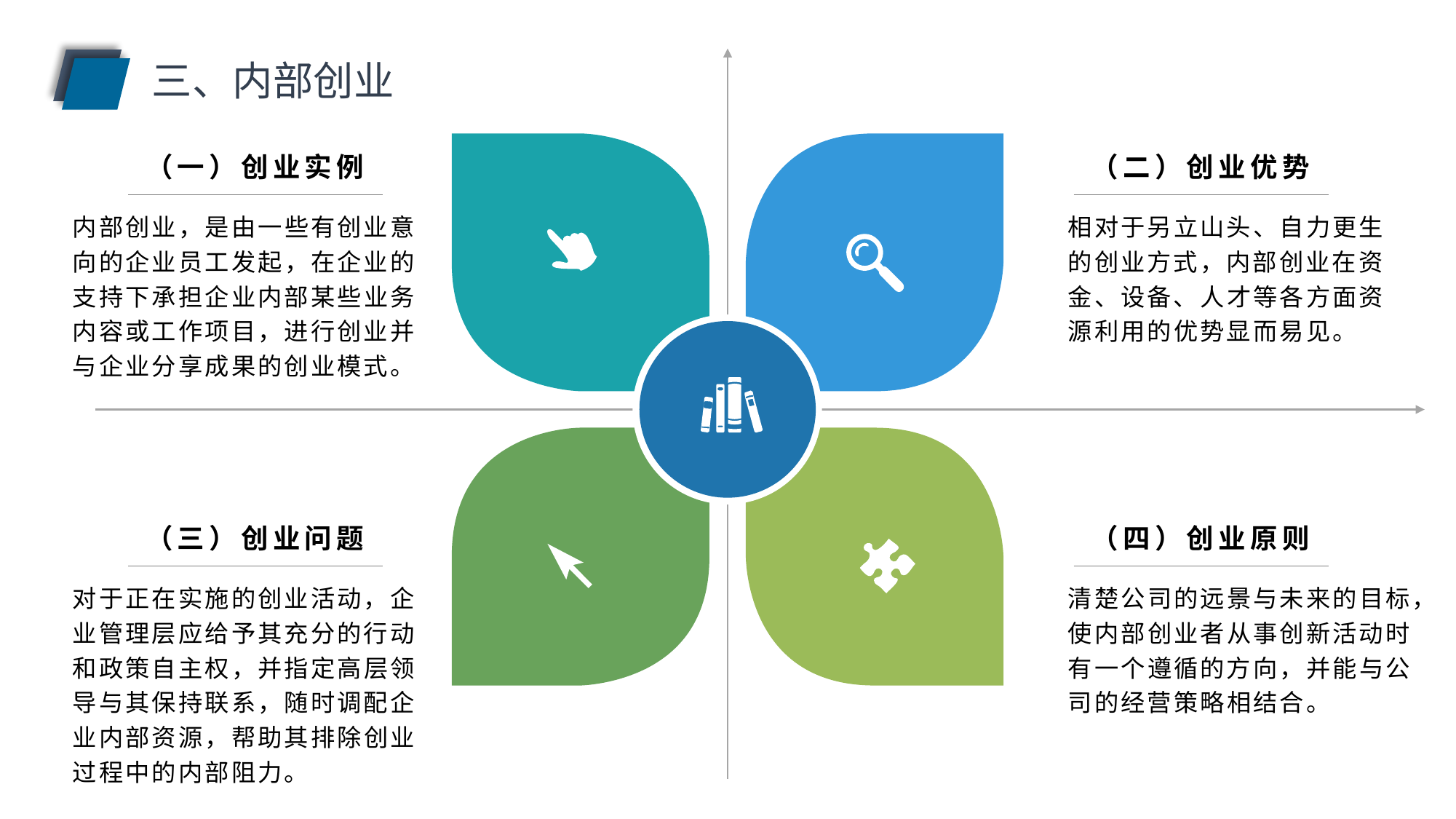

三、内部创业
（一）创业实例
（二）创业优势

内部创业，是由一些有创业意向的企业员工发起，在企业的支持下承担企业内部某些业务内容或工作项目，进行创业并与企业分享成果的创业模式。
相对于另立山头、自力更生的创业方式，内部创业在资金、设备、人才等各方面资源利用的优势显而易见。

（三）创业问题
（四）创业原则

对于正在实施的创业活动，企业管理层应给予其充分的行动和政策自主权，并指定高层领导与其保持联系，随时调配企业内部资源，帮助其排除创业过程中的内部阻力。
清楚公司的远景与未来的目标，使内部创业者从事创新活动时有一个遵循的方向，并能与公司的经营策略相结合。